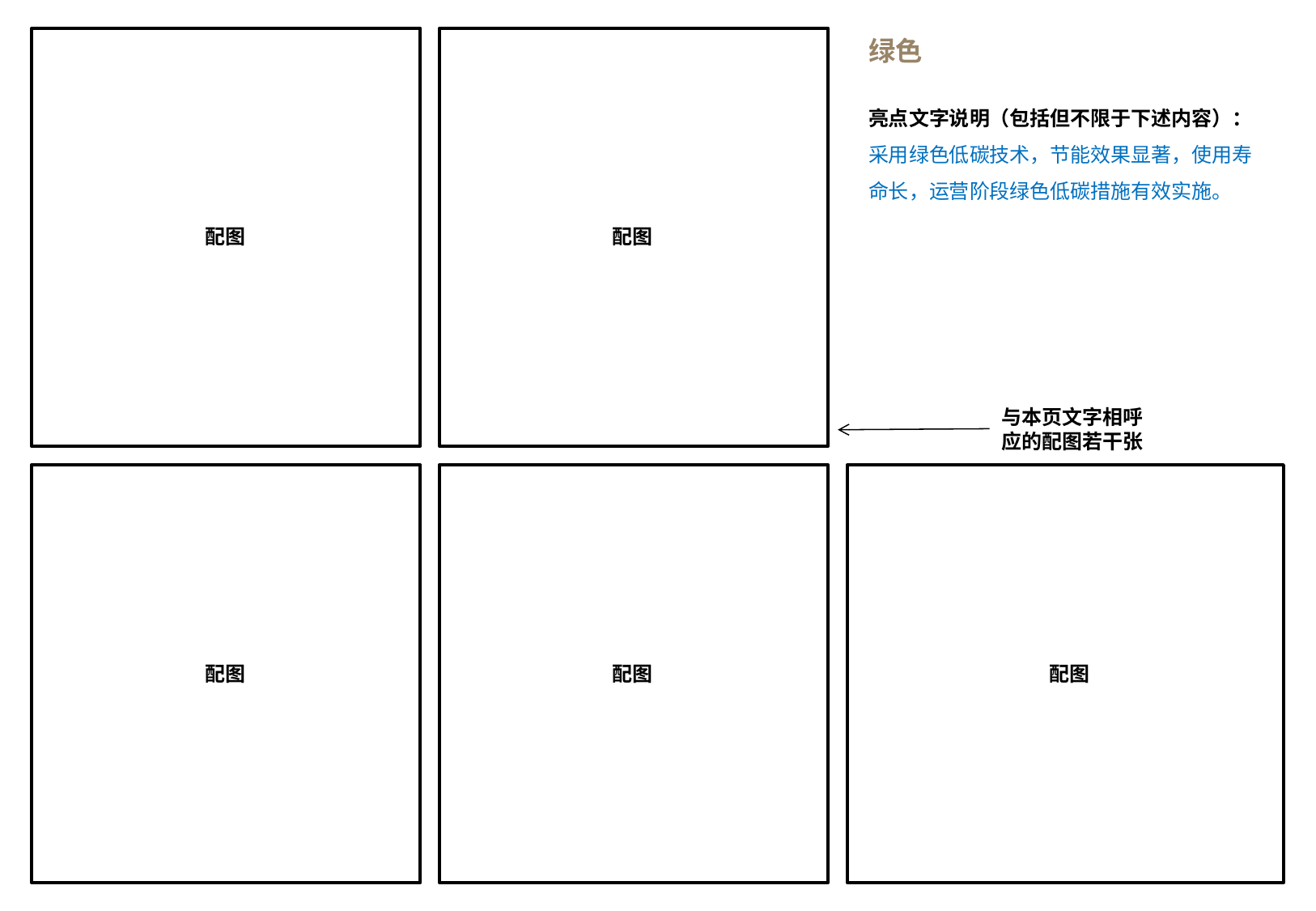

绿色

亮点文字说明（包括但不限于下述内容）：
采用绿色低碳技术，节能效果显著，使用寿命长，运营阶段绿色低碳措施有效实施。
配图
配图
与本页文字相呼应的配图若干张

配图
配图
配图